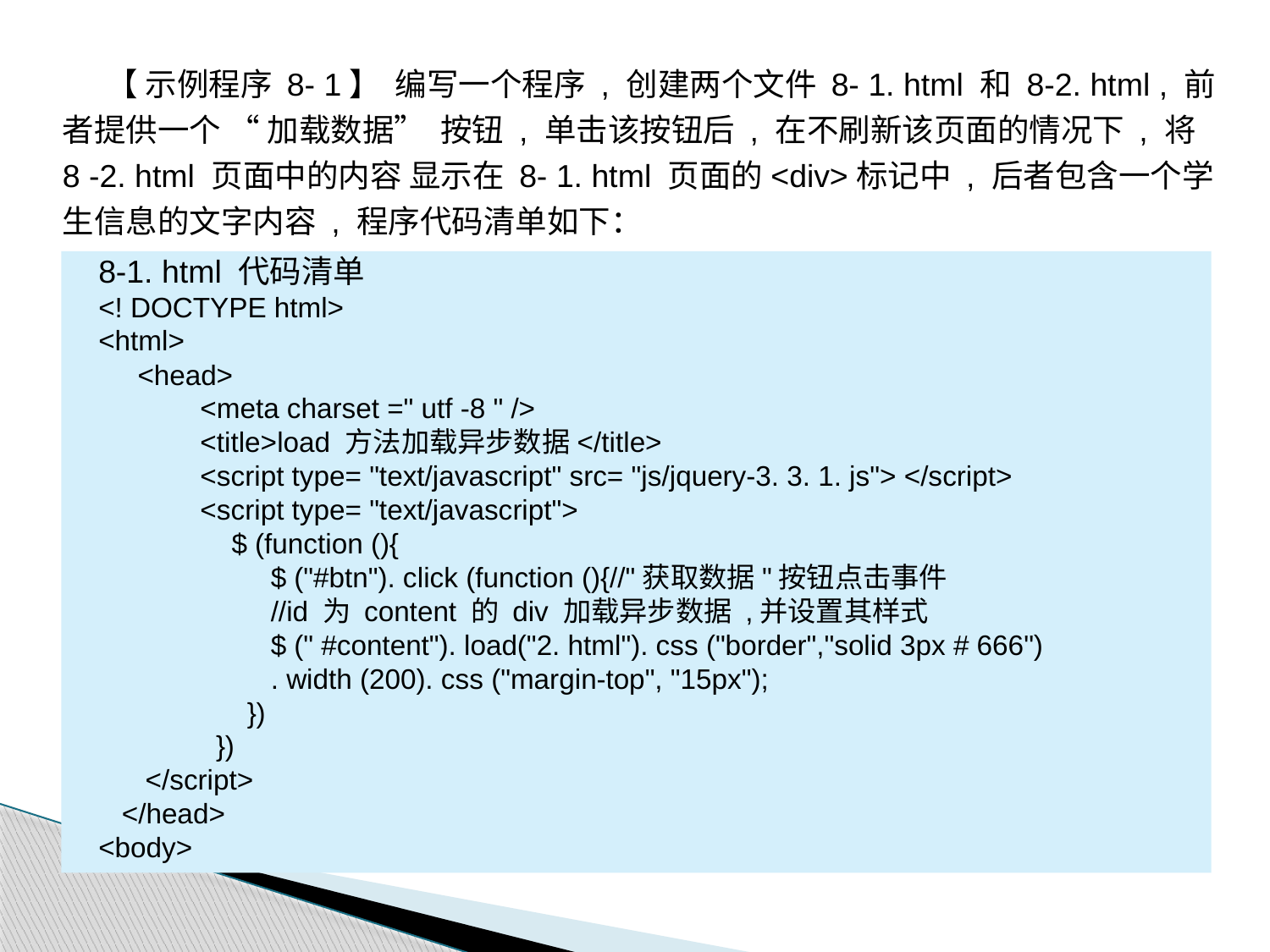

【 示例程序 8- 1】  编写一个程序 , 创建两个文件 8- 1. html 和 8-2. html , 前者提供一个 “ 加载数据”  按钮 , 单击该按钮后 , 在不刷新该页面的情况下 , 将 8 -2. html 页面中的内容 显示在 8- 1. html 页面的<div>标记中 , 后者包含一个学生信息的文字内容 , 程序代码清单如下：
8-1. html 代码清单
<! DOCTYPE html>
<html>
     <head>
             <meta charset =" utf -8 " />
             <title>load 方法加载异步数据</title>
             <script type= "text/javascript" src= "js/jquery-3. 3. 1. js"> </script>
             <script type= "text/javascript">
                 $ (function (){
                      $ ("#btn"). click (function (){//"获取数据"按钮点击事件
                      //id 为 content 的 div 加载异步数据 ,并设置其样式
                      $ (" #content"). load("2. html"). css ("border","solid 3px # 666")
                      . width (200). css ("margin-top", "15px");
                   })
               })
      </script>
   </head>
<body>